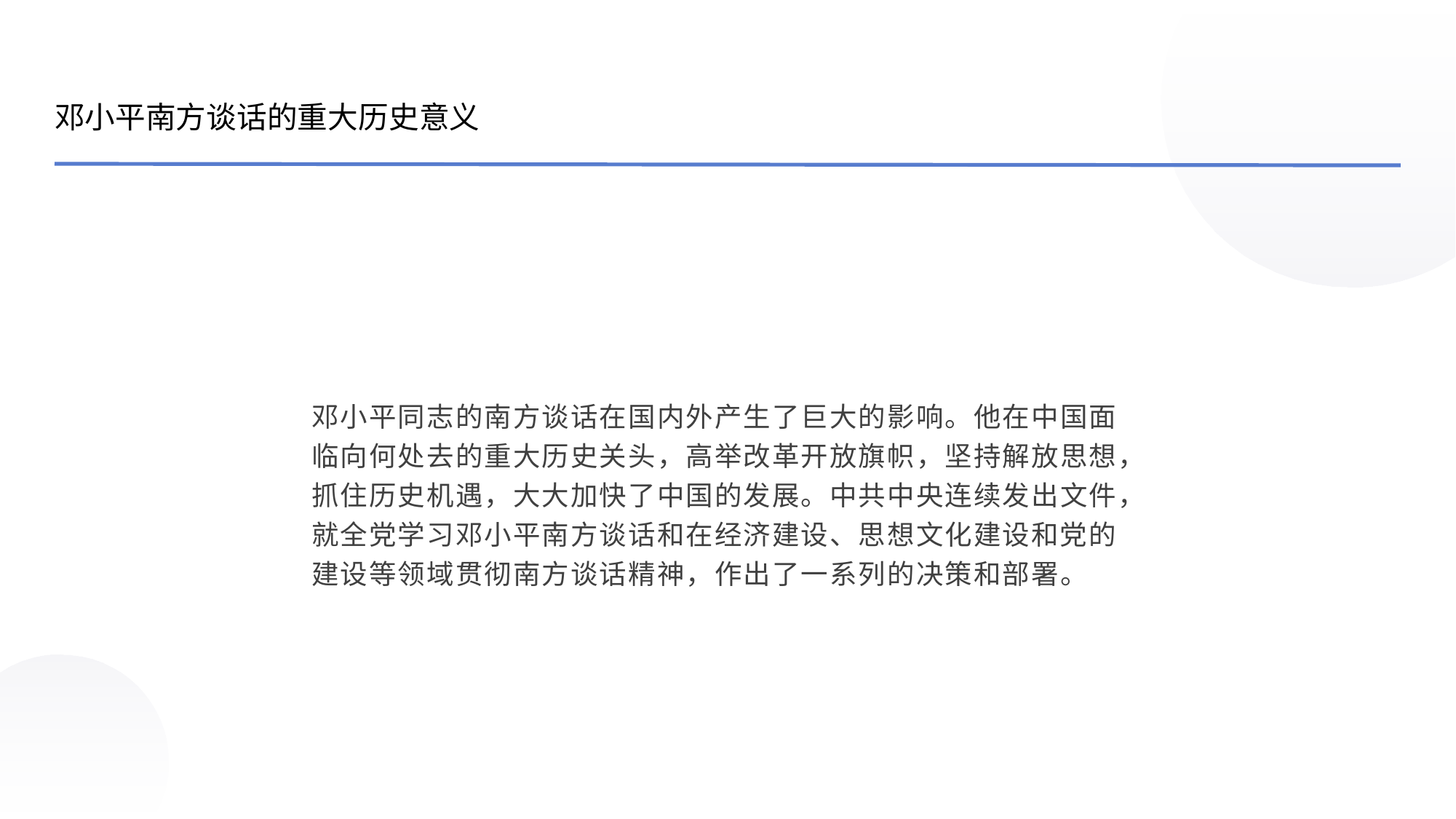

邓小平南方谈话的重大历史意义
邓小平同志的南方谈话在国内外产生了巨大的影响。他在中国面临向何处去的重大历史关头，高举改革开放旗帜，坚持解放思想，抓住历史机遇，大大加快了中国的发展。中共中央连续发出文件，就全党学习邓小平南方谈话和在经济建设、思想文化建设和党的建设等领域贯彻南方谈话精神，作出了一系列的决策和部署。